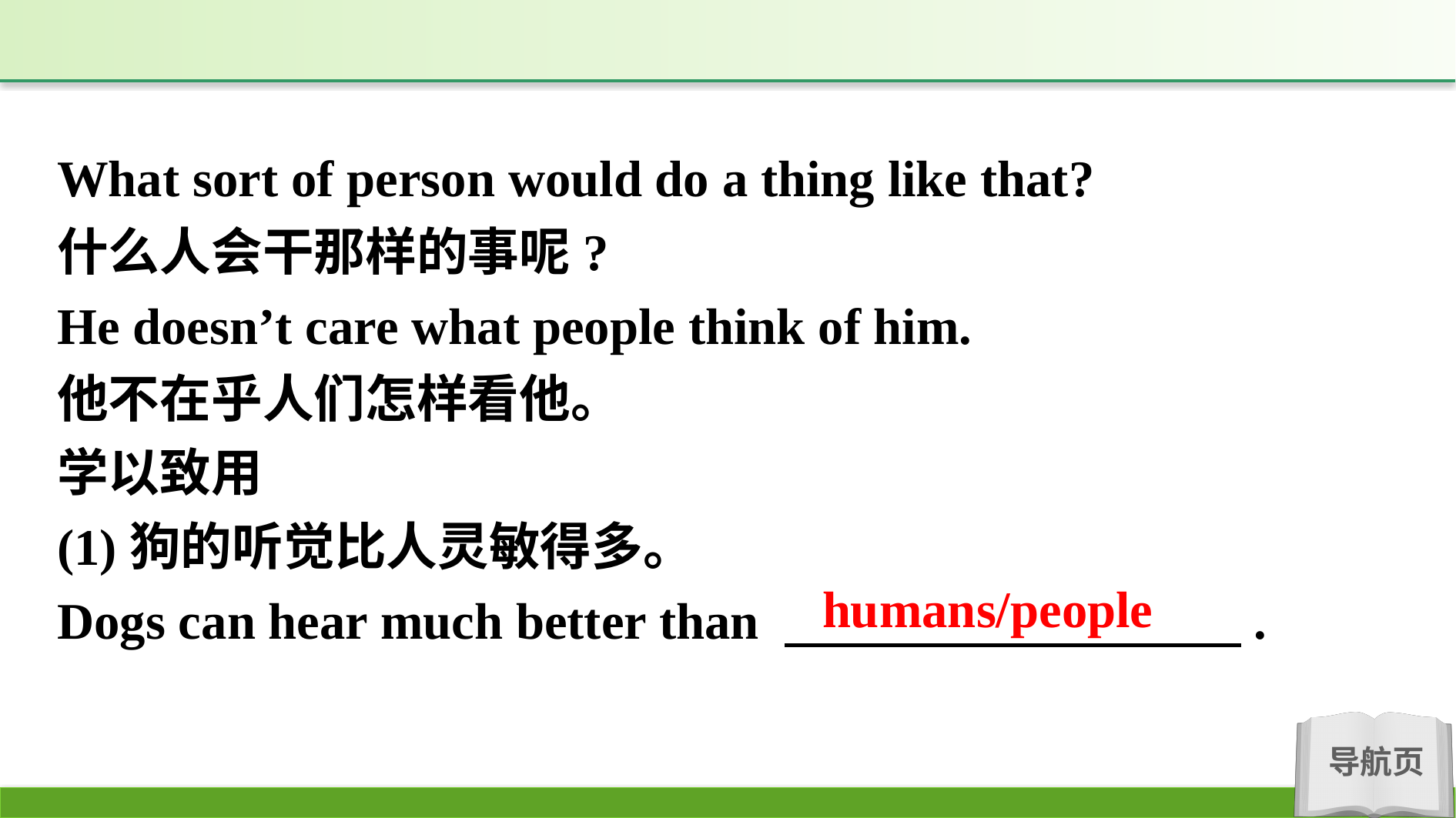

What sort of person would do a thing like that?
什么人会干那样的事呢?
He doesn’t care what people think of him.
他不在乎人们怎样看他。
学以致用
(1)狗的听觉比人灵敏得多。
Dogs can hear much better than 　　　                 　　.
humans/people